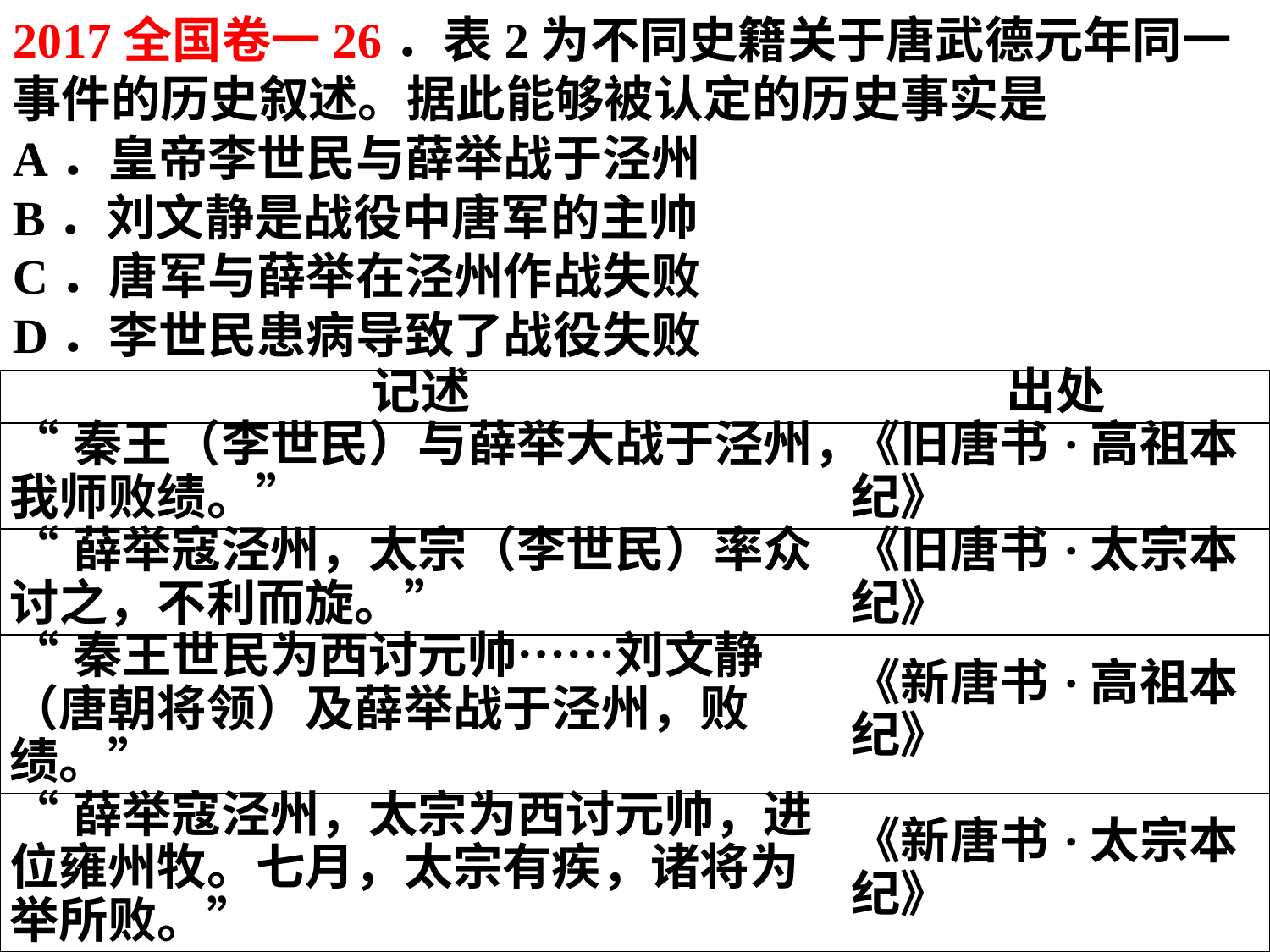

2017全国卷一26．表2为不同史籍关于唐武德元年同一事件的历史叙述。据此能够被认定的历史事实是
A．皇帝李世民与薛举战于泾州
B．刘文静是战役中唐军的主帅
C．唐军与薛举在泾州作战失败
D．李世民患病导致了战役失败
| 记述 | 出处 |
| --- | --- |
| “秦王（李世民）与薛举大战于泾州，我师败绩。” | 《旧唐书·高祖本纪》 |
| “薛举寇泾州，太宗（李世民）率众讨之，不利而旋。” | 《旧唐书·太宗本纪》 |
| “秦王世民为西讨元帅……刘文静（唐朝将领）及薛举战于泾州，败绩。” | 《新唐书·高祖本纪》 |
| “薛举寇泾州，太宗为西讨元帅，进位雍州牧。七月，太宗有疾，诸将为举所败。” | 《新唐书·太宗本纪》 |